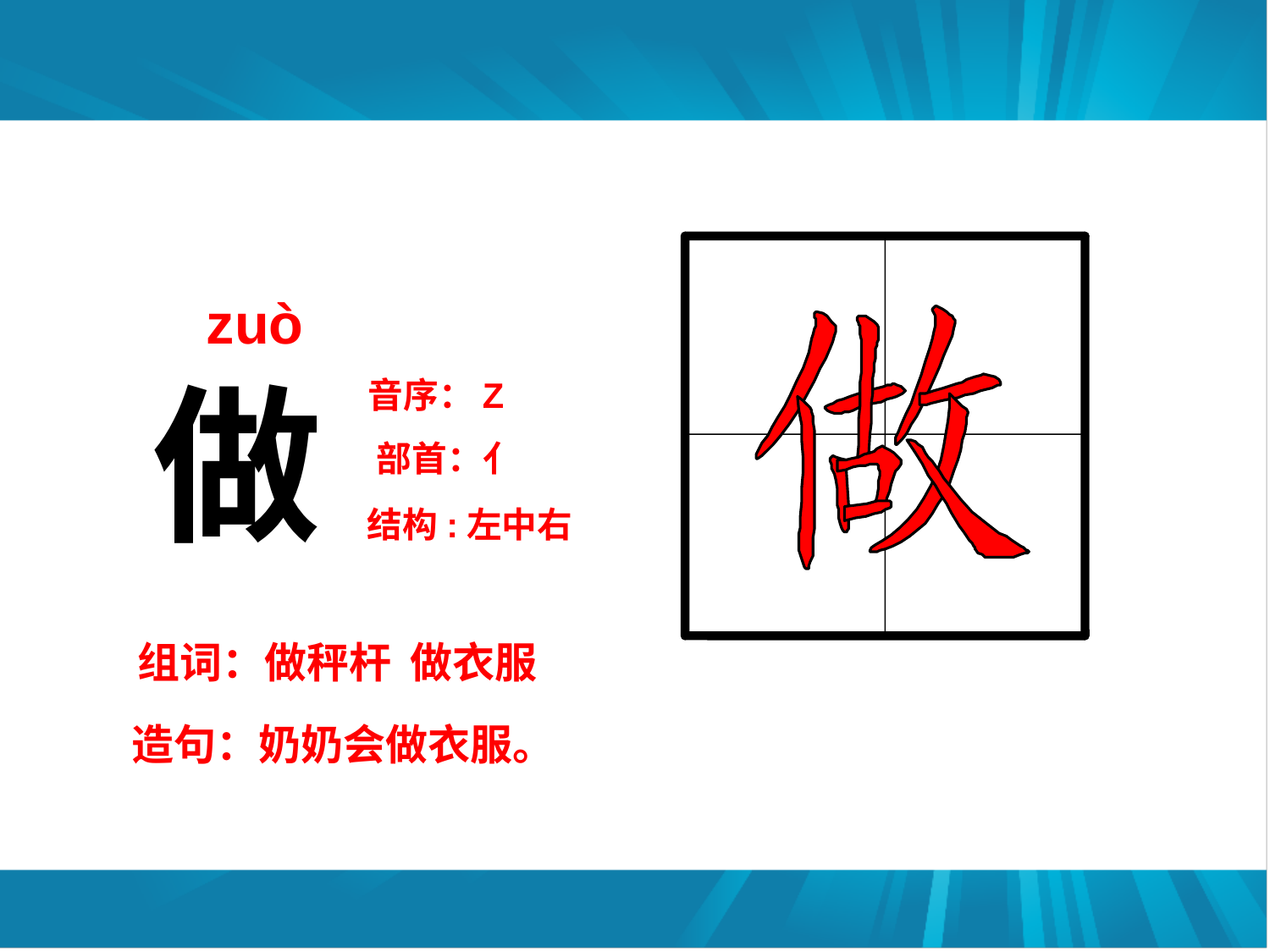

zuò

做
音序：Z

部首：亻

结构:左中右

组词：做秤杆  做衣服
造句：奶奶会做衣服。